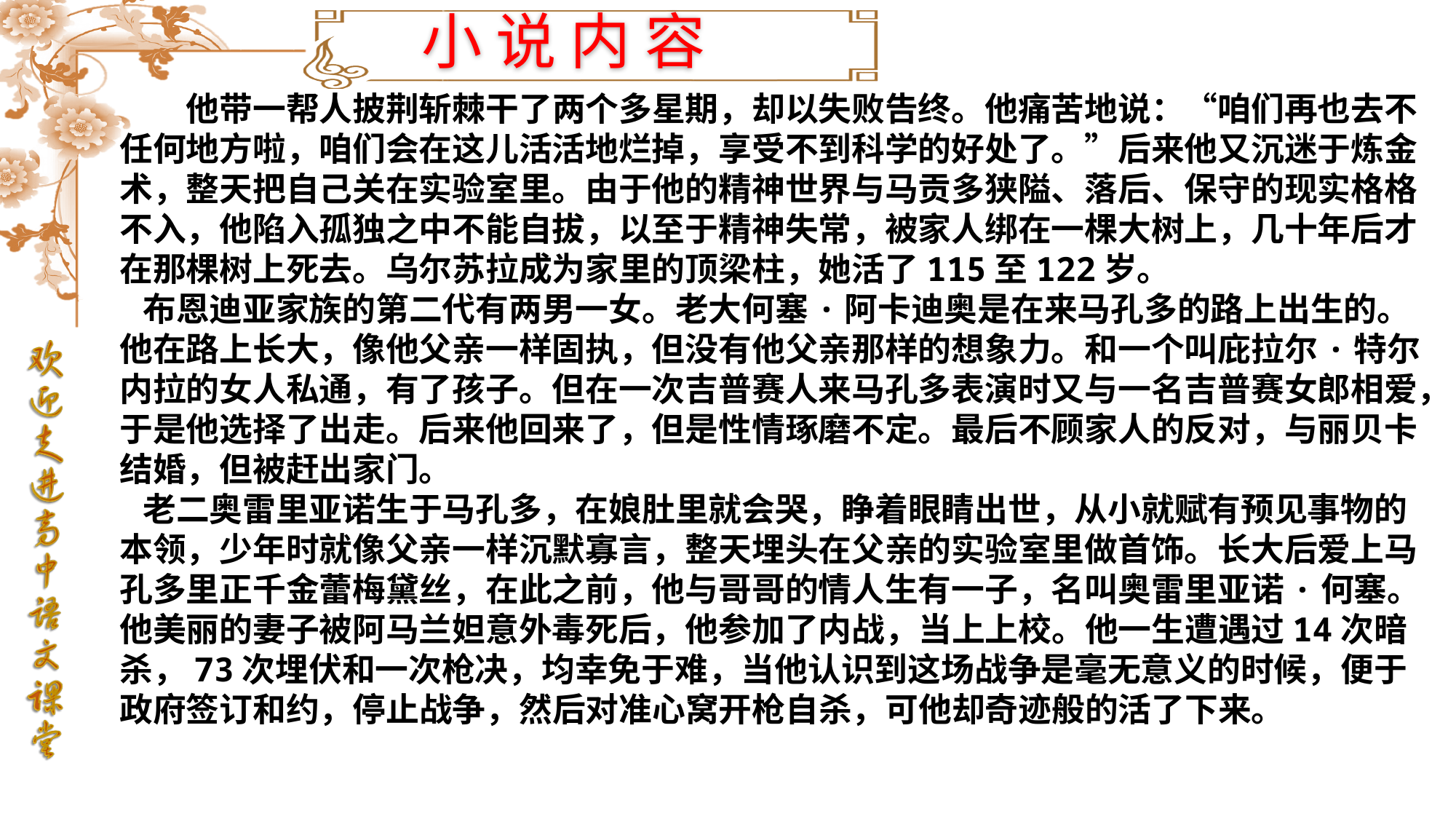

小 说 内 容
　　他带一帮人披荆斩棘干了两个多星期，却以失败告终。他痛苦地说：“咱们再也去不任何地方啦，咱们会在这儿活活地烂掉，享受不到科学的好处了。”后来他又沉迷于炼金术，整天把自己关在实验室里。由于他的精神世界与马贡多狭隘、落后、保守的现实格格不入，他陷入孤独之中不能自拔，以至于精神失常，被家人绑在一棵大树上，几十年后才在那棵树上死去。乌尔苏拉成为家里的顶梁柱，她活了115至122岁。
  布恩迪亚家族的第二代有两男一女。老大何塞·阿卡迪奥是在来马孔多的路上出生的。他在路上长大，像他父亲一样固执，但没有他父亲那样的想象力。和一个叫庇拉尔·特尔内拉的女人私通，有了孩子。但在一次吉普赛人来马孔多表演时又与一名吉普赛女郎相爱，于是他选择了出走。后来他回来了，但是性情琢磨不定。最后不顾家人的反对，与丽贝卡结婚，但被赶出家门。
  老二奥雷里亚诺生于马孔多，在娘肚里就会哭，睁着眼睛出世，从小就赋有预见事物的本领，少年时就像父亲一样沉默寡言，整天埋头在父亲的实验室里做首饰。长大后爱上马孔多里正千金蕾梅黛丝，在此之前，他与哥哥的情人生有一子，名叫奥雷里亚诺·何塞。他美丽的妻子被阿马兰妲意外毒死后，他参加了内战，当上上校。他一生遭遇过14次暗杀，73次埋伏和一次枪决，均幸免于难，当他认识到这场战争是毫无意义的时候，便于政府签订和约，停止战争，然后对准心窝开枪自杀，可他却奇迹般的活了下来。